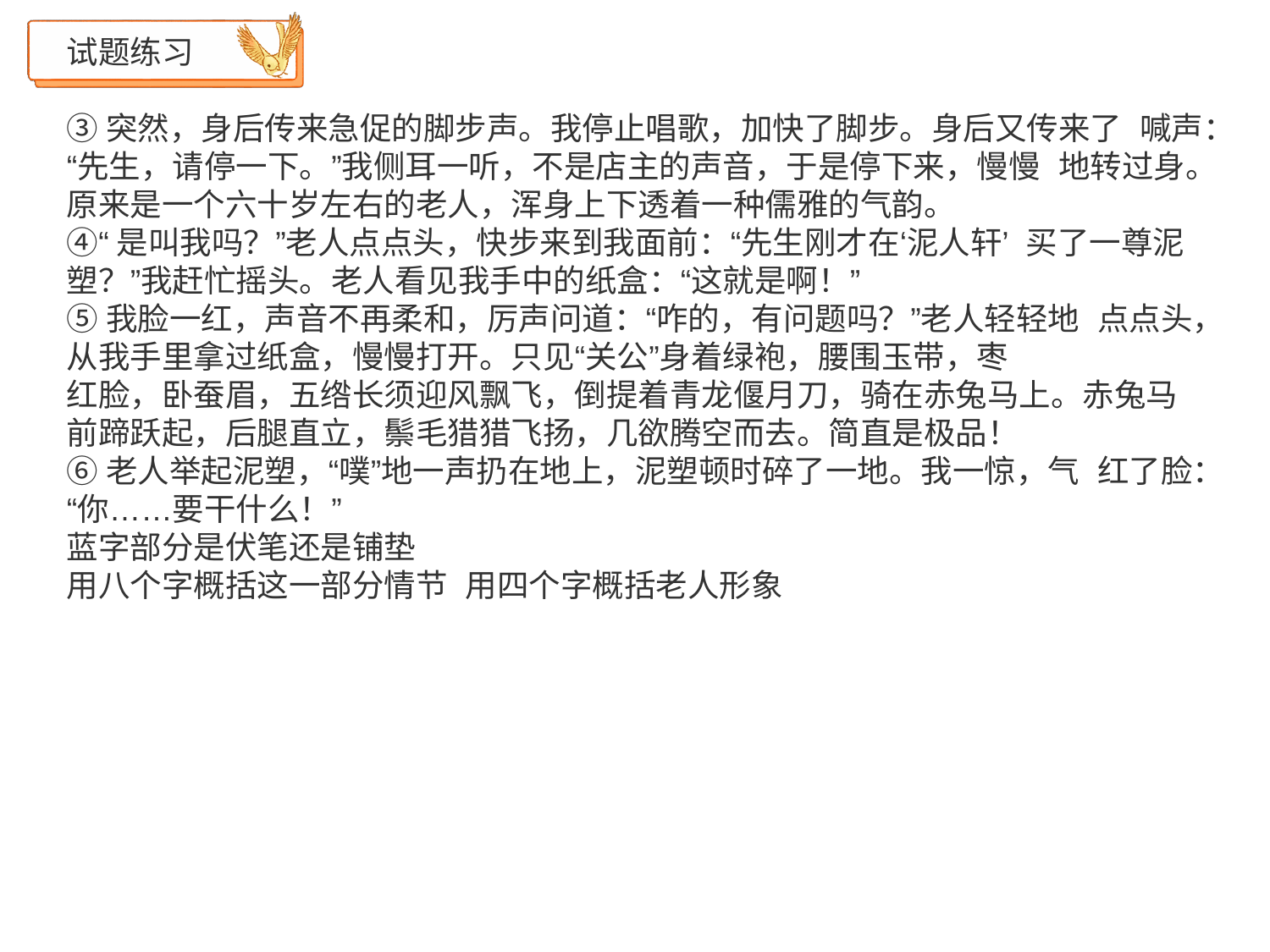

试题练习

③突然，身后传来急促的脚步声。我停止唱歌，加快了脚步。身后又传来了  喊声：“先生，请停一下。”我侧耳一听，不是店主的声音，于是停下来，慢慢  地转过身。原来是一个六十岁左右的老人，浑身上下透着一种儒雅的气韵。
④“是叫我吗？”老人点点头，快步来到我面前：“先生刚才在‘泥人轩’  买了一尊泥塑？”我赶忙摇头。老人看见我手中的纸盒：“这就是啊！”
⑤我脸一红，声音不再柔和，厉声问道：“咋的，有问题吗？”老人轻轻地  点点头，从我手里拿过纸盒，慢慢打开。只见“关公”身着绿袍，腰围玉带，枣
红脸，卧蚕眉，五绺长须迎风飘飞，倒提着青龙偃月刀，骑在赤兔马上。赤兔马  前蹄跃起，后腿直立，鬃毛猎猎飞扬，几欲腾空而去。简直是极品！
⑥老人举起泥塑，“噗”地一声扔在地上，泥塑顿时碎了一地。我一惊，气  红了脸：“你……要干什么！”
蓝字部分是伏笔还是铺垫
用八个字概括这一部分情节  用四个字概括老人形象